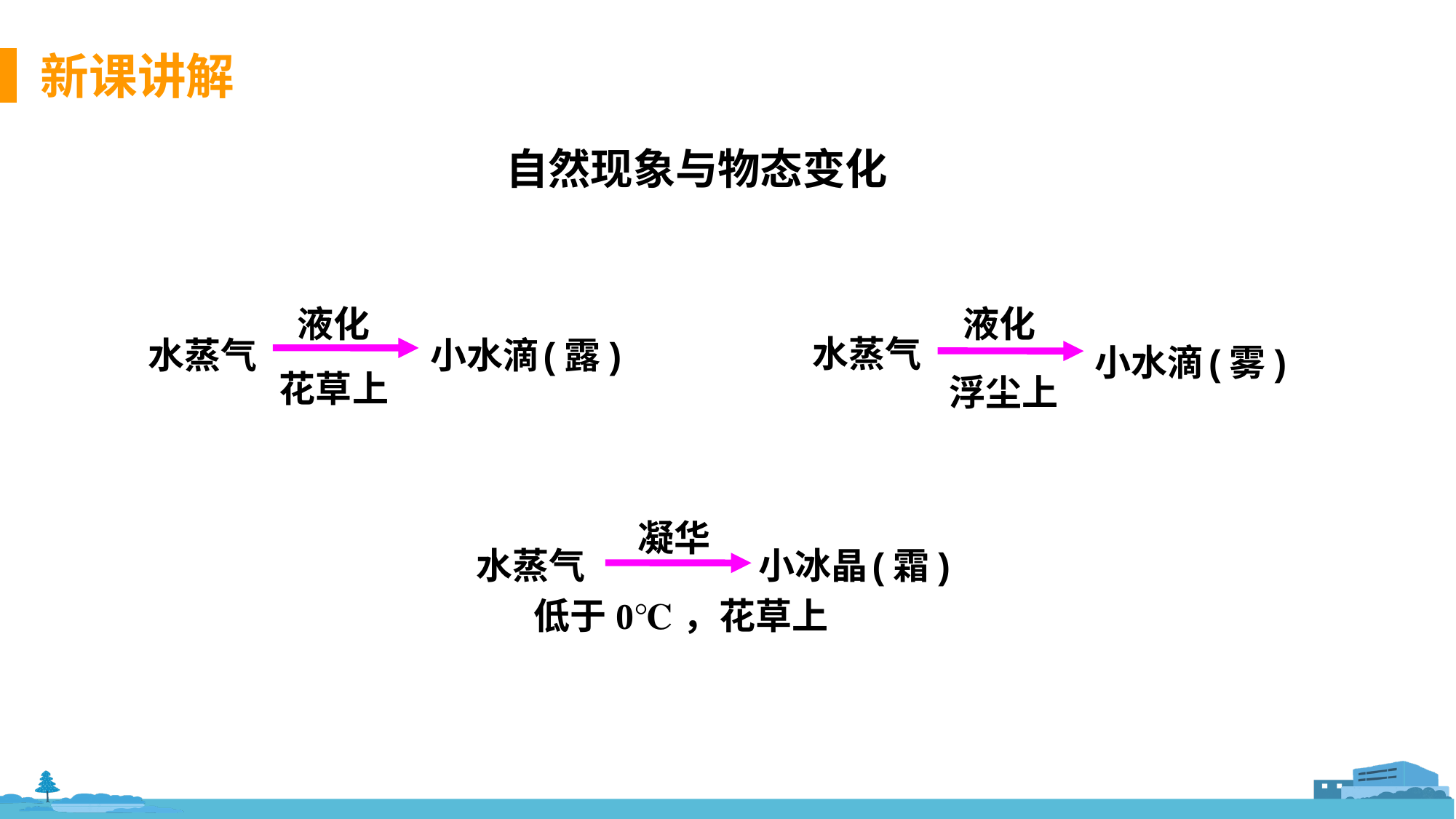

自然现象与物态变化
液化
水蒸气
小水滴
(露)
花草上

液化
水蒸气
小水滴
(雾)
浮尘上

凝华
水蒸气
小冰晶
(霜)

低于0℃，花草上